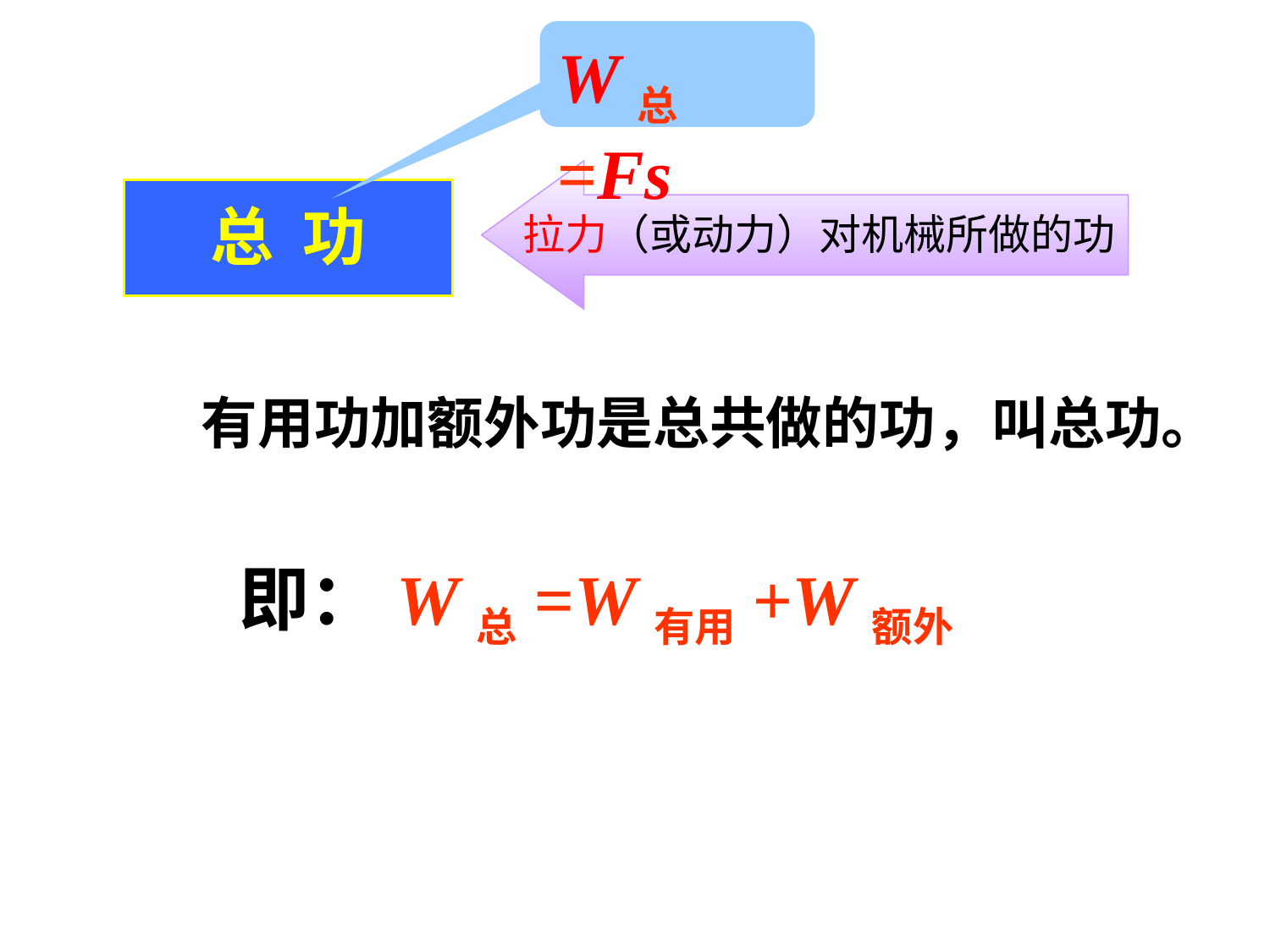

W总=Fs

     拉力（或动力）对机械所做的功

总  功
有用功加额外功是总共做的功，叫总功。
即：W总=W有用+W额外